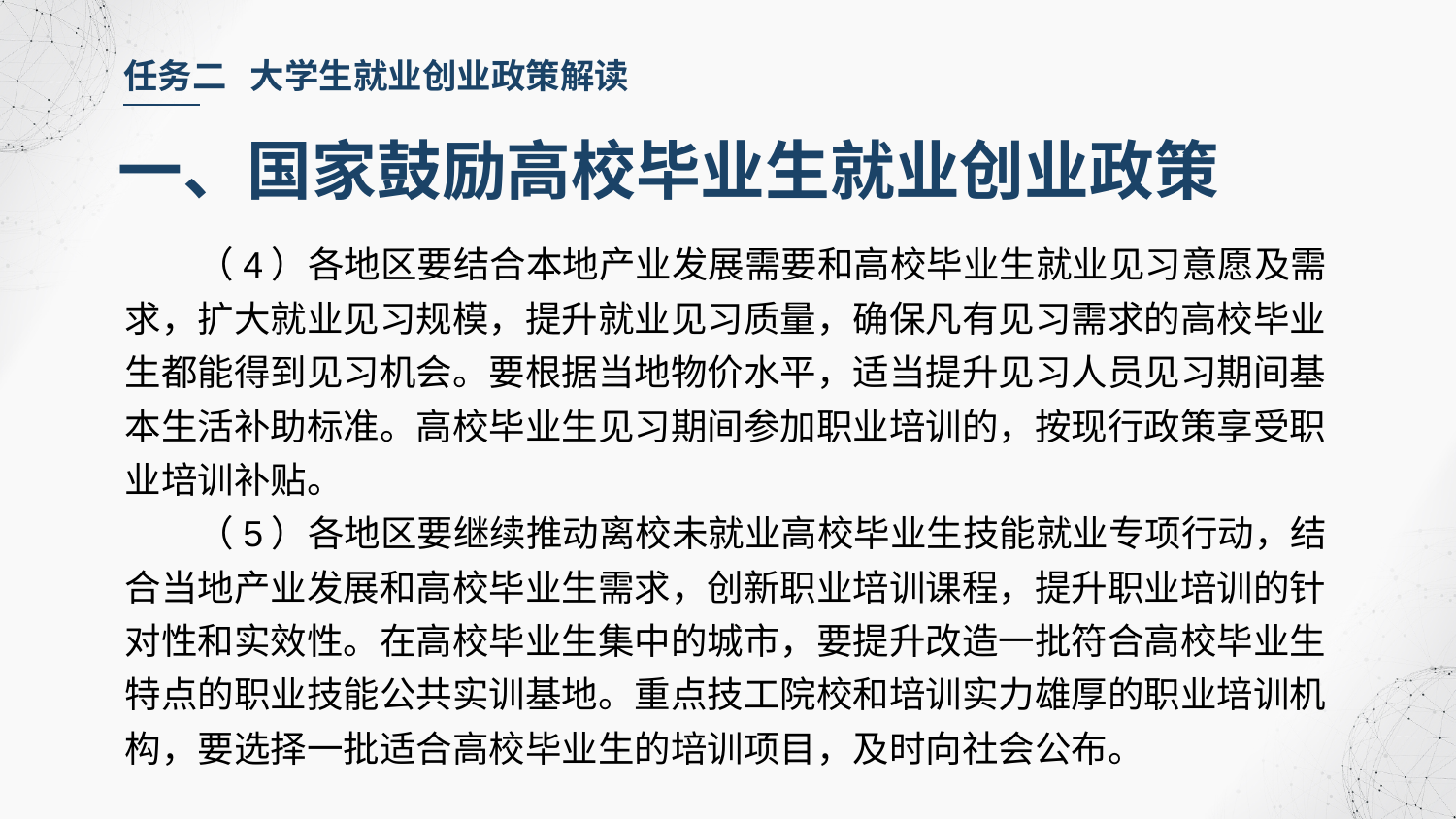

任务二   大学生就业创业政策解读
一、国家鼓励高校毕业生就业创业政策
（4）各地区要结合本地产业发展需要和高校毕业生就业见习意愿及需求，扩大就业见习规模，提升就业见习质量，确保凡有见习需求的高校毕业生都能得到见习机会。要根据当地物价水平，适当提升见习人员见习期间基本生活补助标准。高校毕业生见习期间参加职业培训的，按现行政策享受职业培训补贴。
（5）各地区要继续推动离校未就业高校毕业生技能就业专项行动，结合当地产业发展和高校毕业生需求，创新职业培训课程，提升职业培训的针对性和实效性。在高校毕业生集中的城市，要提升改造一批符合高校毕业生特点的职业技能公共实训基地。重点技工院校和培训实力雄厚的职业培训机构，要选择一批适合高校毕业生的培训项目，及时向社会公布。